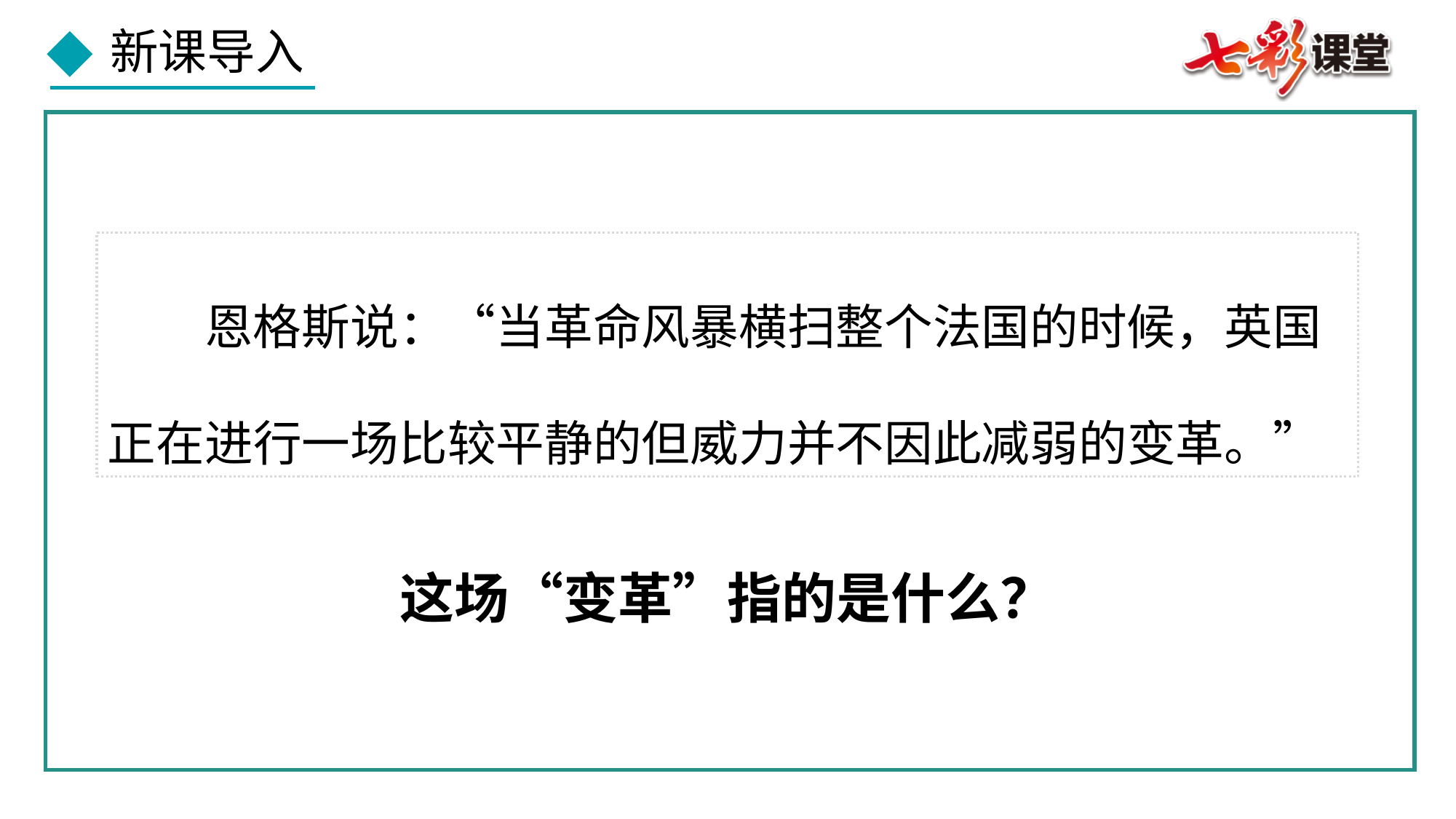

恩格斯说：“当革命风暴横扫整个法国的时候，英国正在进行一场比较平静的但威力并不因此减弱的变革。”
这场“变革”指的是什么？